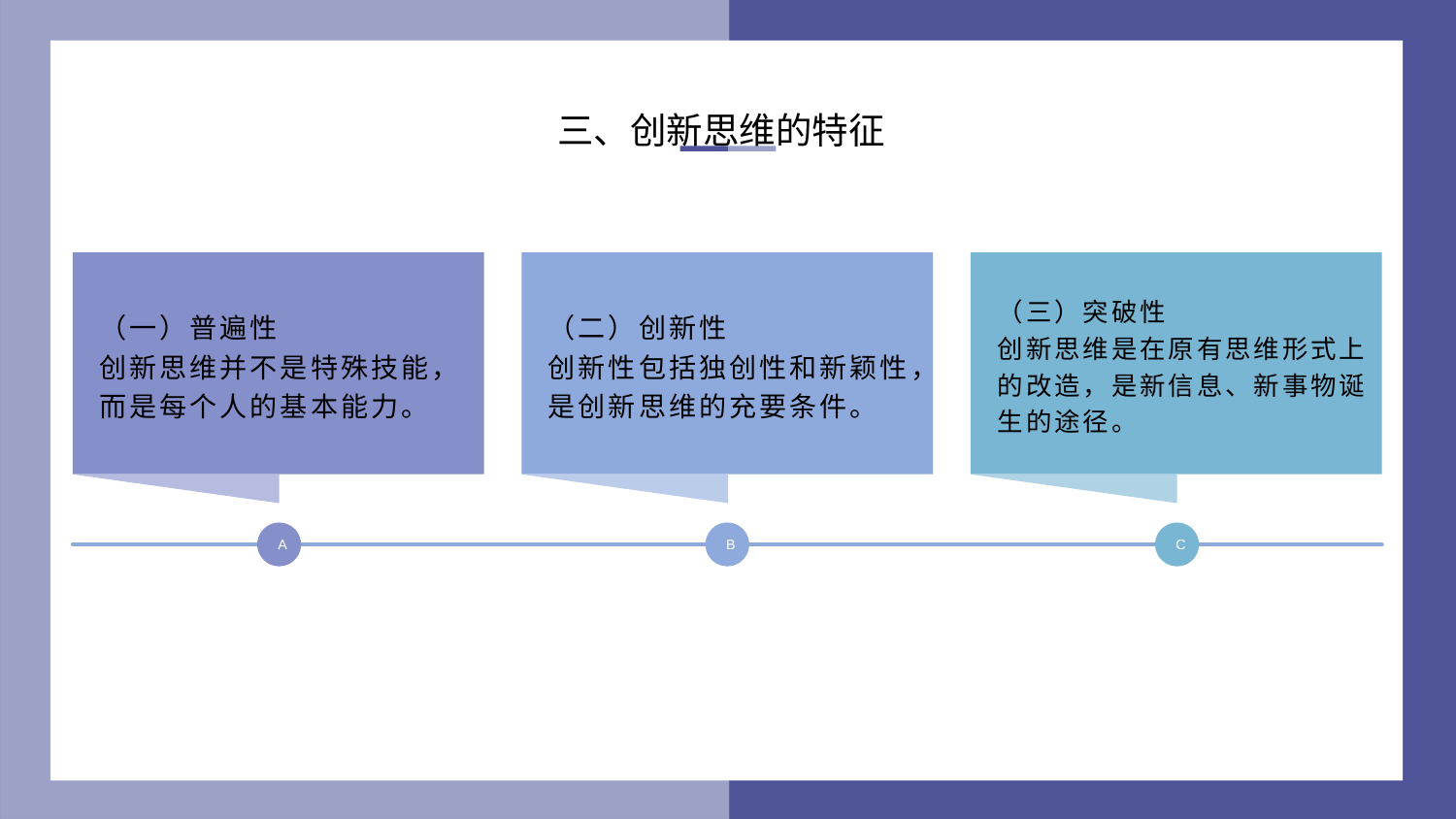

三、创新思维的特征

（一）普遍性
创新思维并不是特殊技能，
而是每个人的基本能力。
（二）创新性
创新性包括独创性和新颖性，是创新思维的充要条件。
（三）突破性
创新思维是在原有思维形式上的改造，是新信息、新事物诞生的途径。

A
B
C